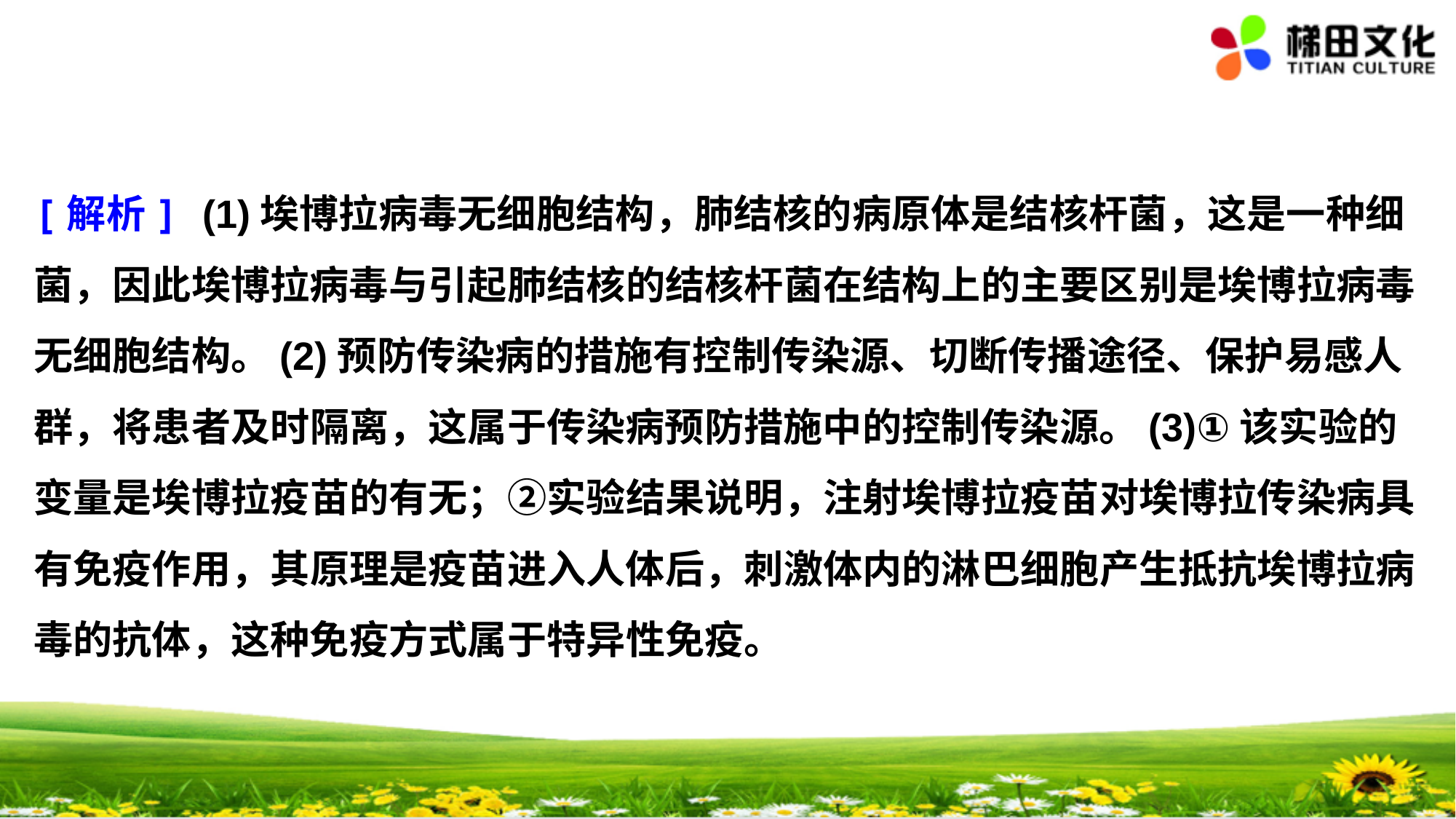

[解析] (1)埃博拉病毒无细胞结构，肺结核的病原体是结核杆菌，这是一种细菌，因此埃博拉病毒与引起肺结核的结核杆菌在结构上的主要区别是埃博拉病毒无细胞结构。(2)预防传染病的措施有控制传染源、切断传播途径、保护易感人群，将患者及时隔离，这属于传染病预防措施中的控制传染源。(3)①该实验的变量是埃博拉疫苗的有无；②实验结果说明，注射埃博拉疫苗对埃博拉传染病具有免疫作用，其原理是疫苗进入人体后，刺激体内的淋巴细胞产生抵抗埃博拉病毒的抗体，这种免疫方式属于特异性免疫。